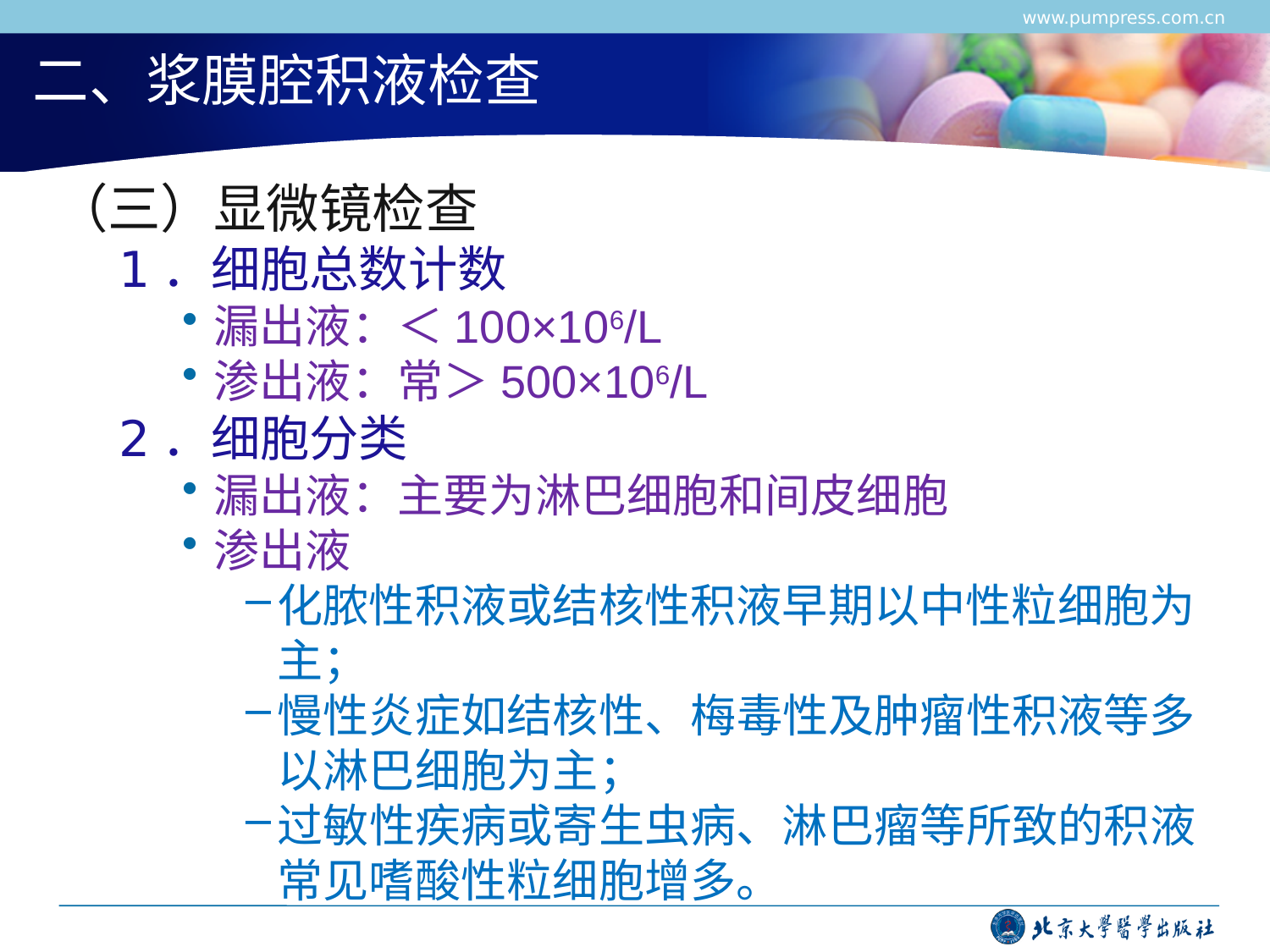

www.pumpress.com.cn
# 二、浆膜腔积液检查
（三）显微镜检查
1．细胞总数计数
漏出液：＜100×106/L
渗出液：常＞500×106/L
2．细胞分类
漏出液：主要为淋巴细胞和间皮细胞
渗出液
化脓性积液或结核性积液早期以中性粒细胞为主；
慢性炎症如结核性、梅毒性及肿瘤性积液等多以淋巴细胞为主；
过敏性疾病或寄生虫病、淋巴瘤等所致的积液常见嗜酸性粒细胞增多。